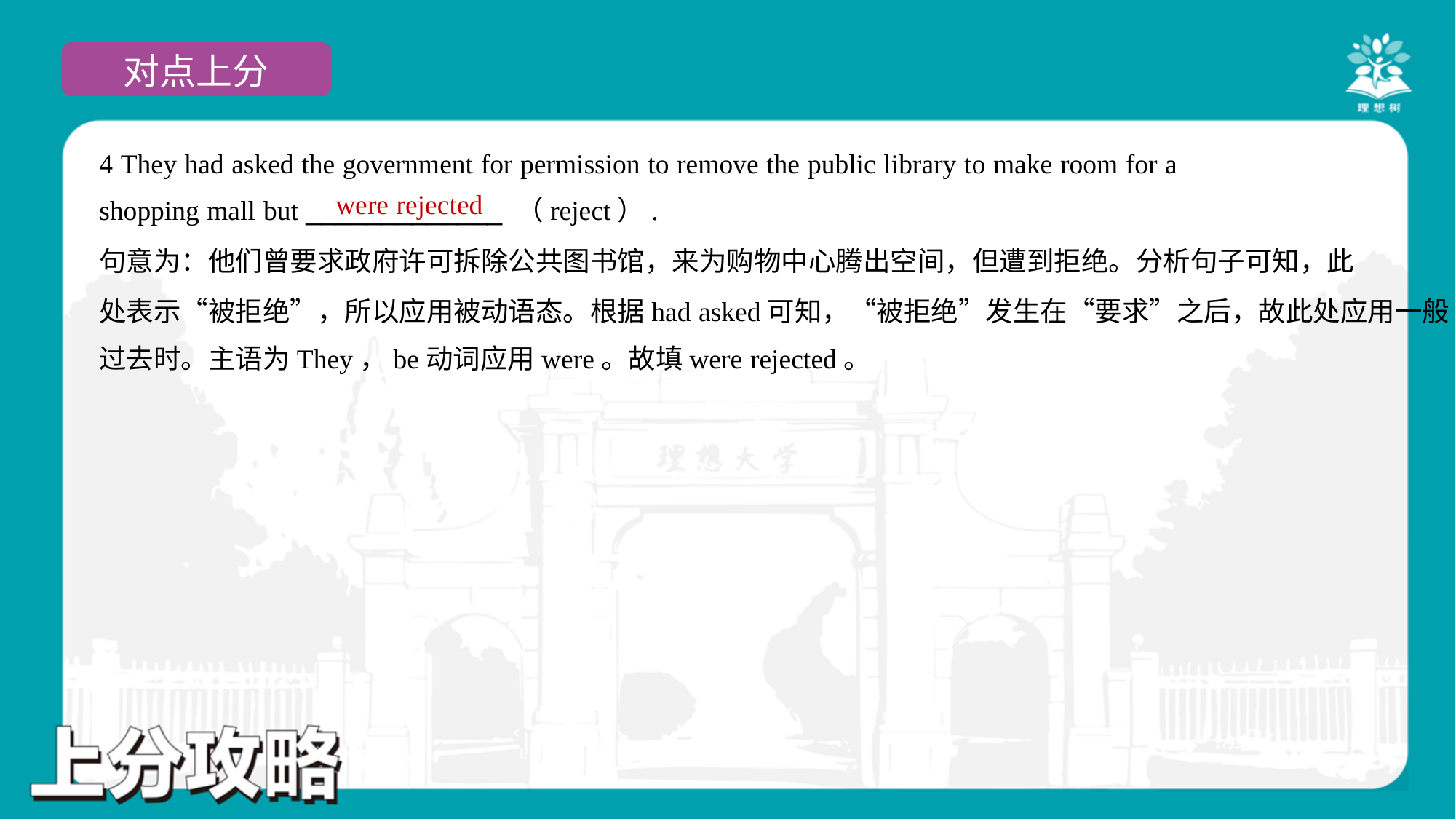

4 They had asked the government for permission to remove the public library to make room for a
shopping mall but _____________ （reject）.
were rejected
句意为：他们曾要求政府许可拆除公共图书馆，来为购物中心腾出空间，但遭到拒绝。分析句子可知，此
处表示“被拒绝”，所以应用被动语态。根据had asked可知，“被拒绝”发生在“要求”之后，故此处应用一般
过去时。主语为They，be动词应用were。故填were rejected。